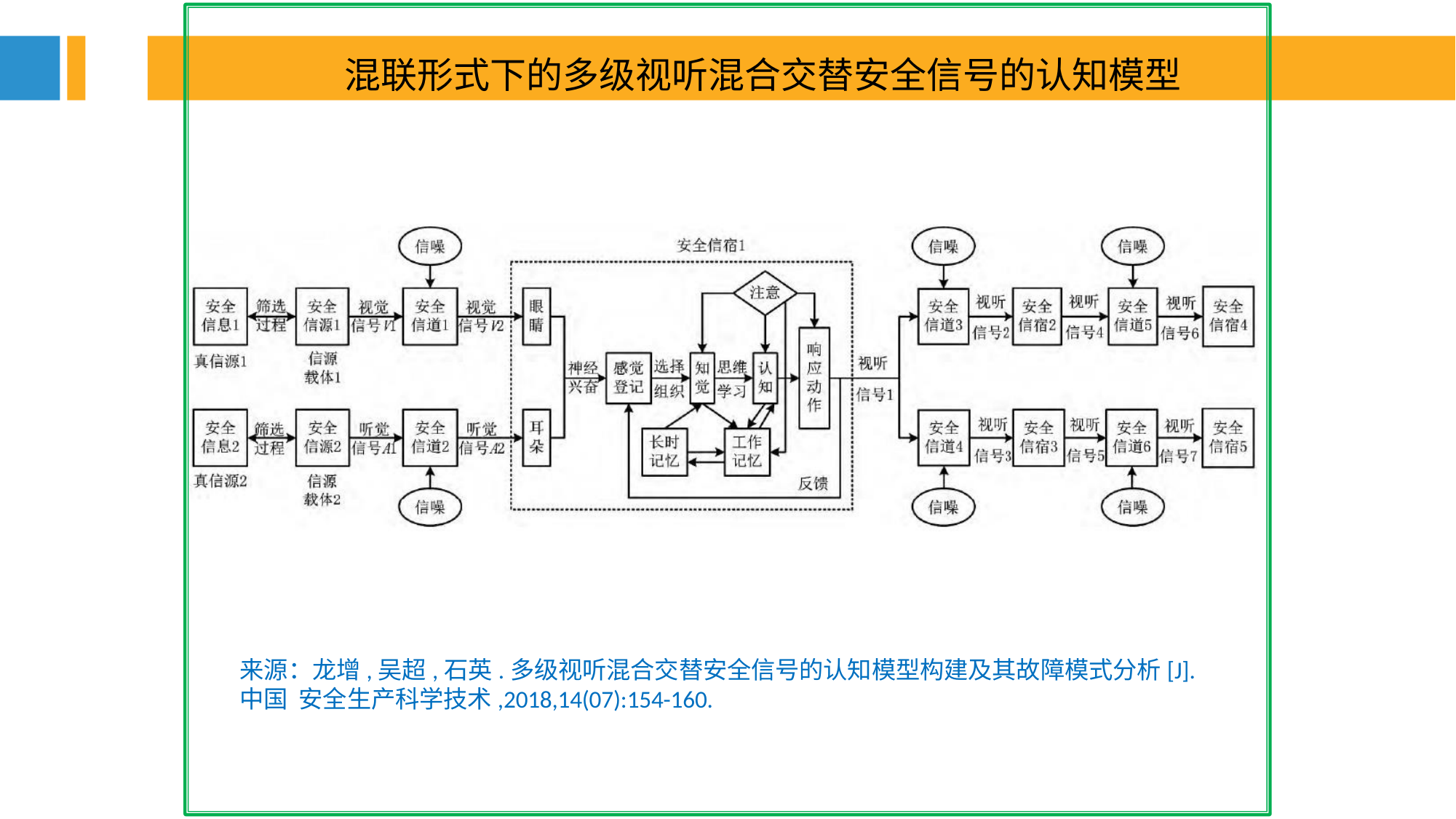

混联形式下的多级视听混合交替安全信号的认知模型

来源：龙增,吴超,石英.多级视听混合交替安全信号的认知模型构建及其故障模式分析[J].中国  安全生产科学技术,2018,14(07):154-160.